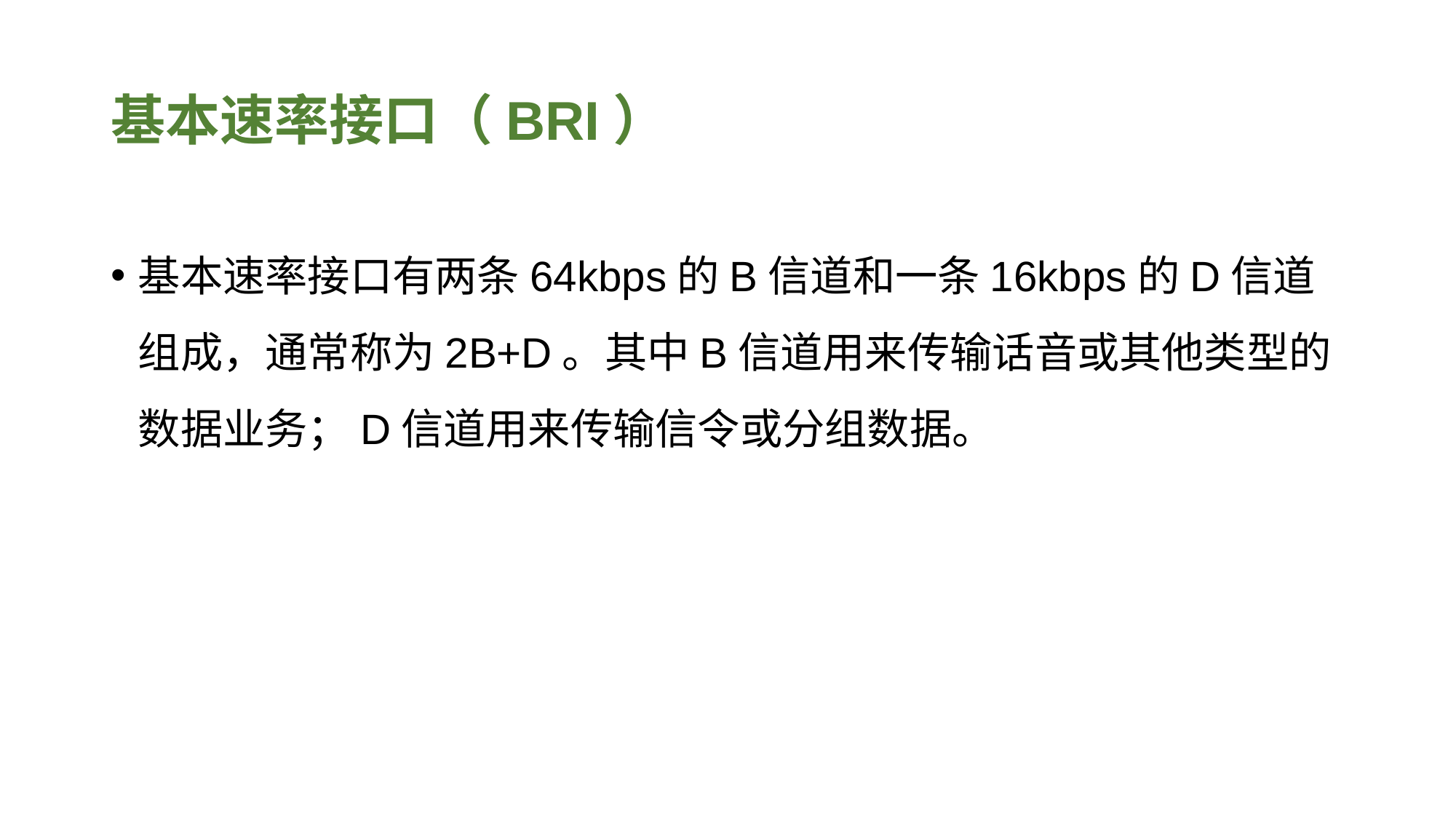

# 基本速率接口（BRI）
基本速率接口有两条64kbps的B信道和一条16kbps的D信道组成，通常称为2B+D。其中B信道用来传输话音或其他类型的数据业务；D信道用来传输信令或分组数据。